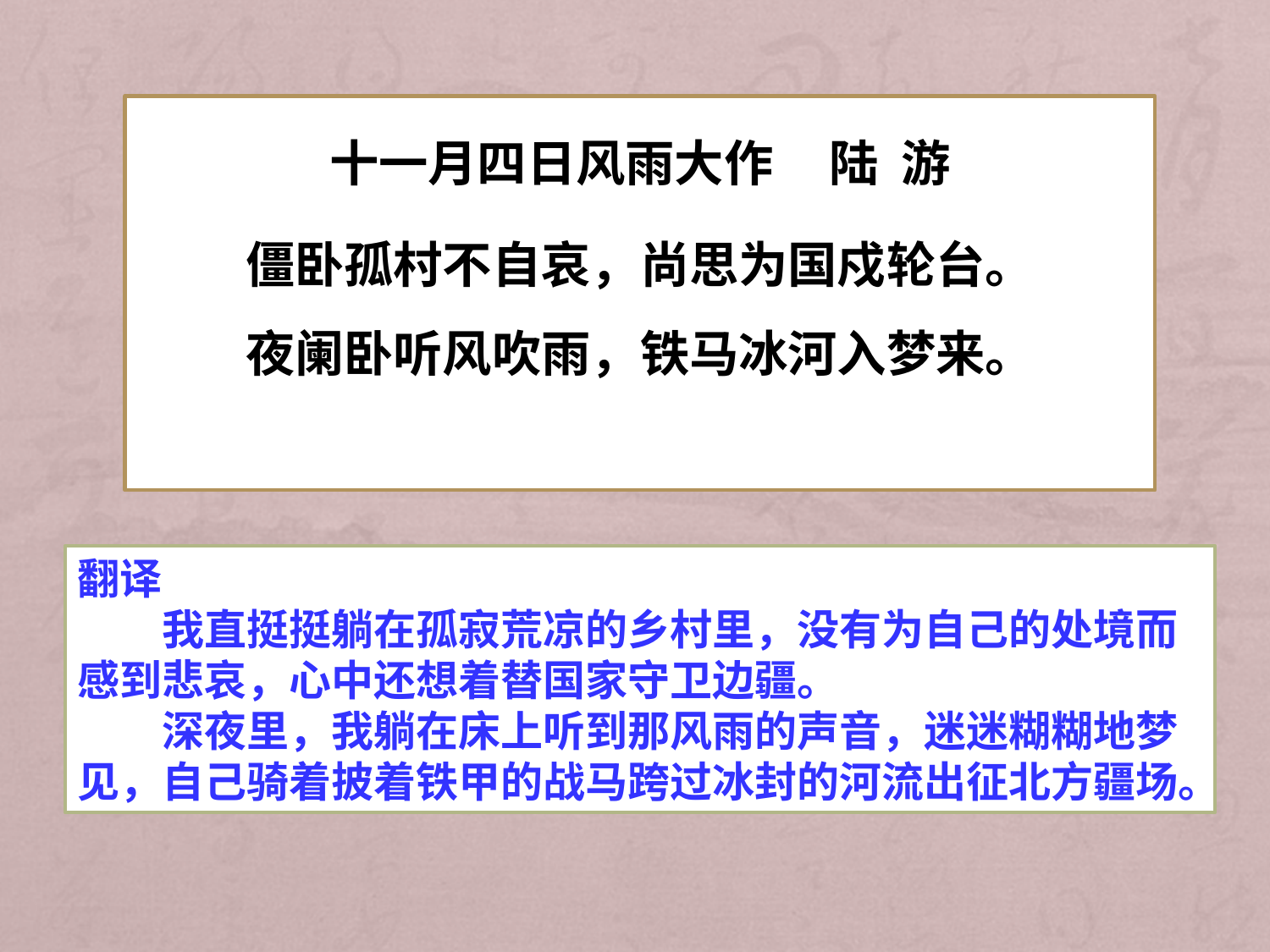

十一月四日风雨大作     陆  游
僵卧孤村不自哀，尚思为国戍轮台。
夜阑卧听风吹雨，铁马冰河入梦来。

翻译
　　我直挺挺躺在孤寂荒凉的乡村里，没有为自己的处境而感到悲哀，心中还想着替国家守卫边疆。
　　深夜里，我躺在床上听到那风雨的声音，迷迷糊糊地梦见，自己骑着披着铁甲的战马跨过冰封的河流出征北方疆场。